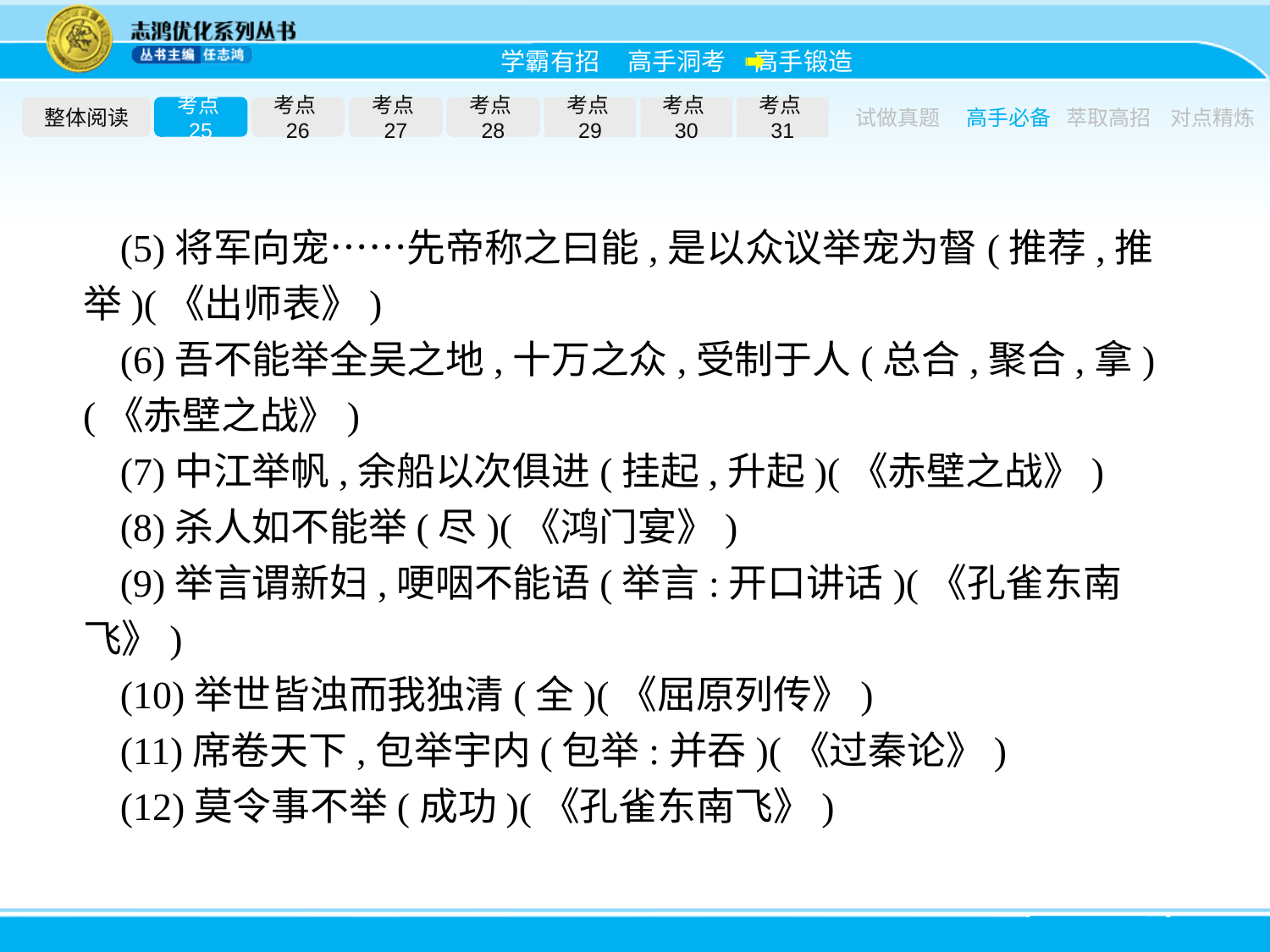

整体阅读
考点25
考点26
考点27
考点28
考点29
考点30
考点31
试做真题
高手必备
萃取高招
对点精炼
(5)将军向宠……先帝称之曰能,是以众议举宠为督(推荐,推举)(《出师表》)
(6)吾不能举全吴之地,十万之众,受制于人(总合,聚合,拿)(《赤壁之战》)
(7)中江举帆,余船以次俱进(挂起,升起)(《赤壁之战》)
(8)杀人如不能举(尽)(《鸿门宴》)
(9)举言谓新妇,哽咽不能语(举言:开口讲话)(《孔雀东南飞》)
(10)举世皆浊而我独清(全)(《屈原列传》)
(11)席卷天下,包举宇内(包举:并吞)(《过秦论》)
(12)莫令事不举(成功)(《孔雀东南飞》)